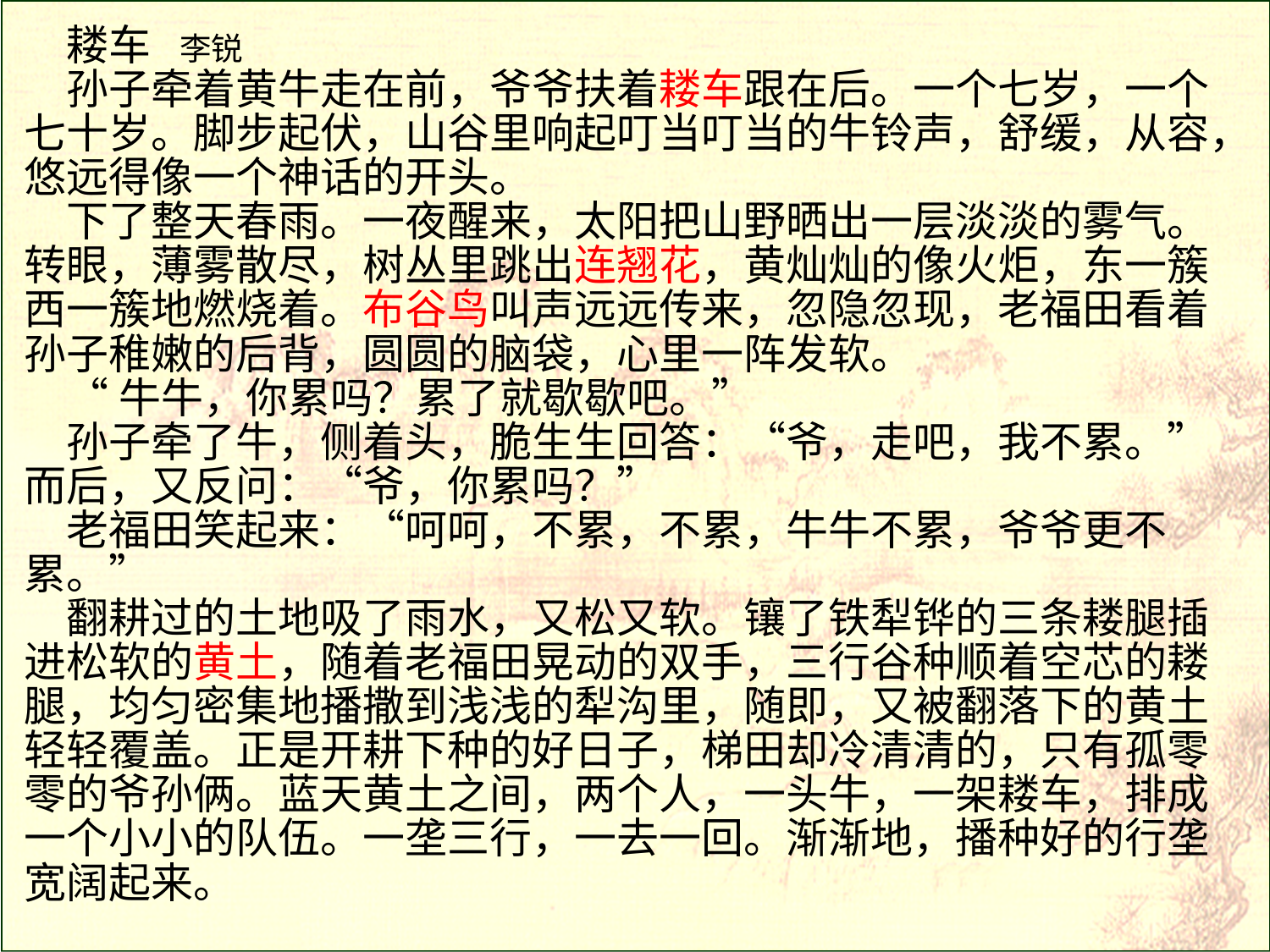

耧车   李锐
孙子牵着黄牛走在前，爷爷扶着耧车跟在后。一个七岁，一个七十岁。脚步起伏，山谷里响起叮当叮当的牛铃声，舒缓，从容，悠远得像一个神话的开头。
下了整天春雨。一夜醒来，太阳把山野晒出一层淡淡的雾气。转眼，薄雾散尽，树丛里跳出连翘花，黄灿灿的像火炬，东一簇西一簇地燃烧着。布谷鸟叫声远远传来，忽隐忽现，老福田看着孙子稚嫩的后背，圆圆的脑袋，心里一阵发软。
“牛牛，你累吗？累了就歇歇吧。”
孙子牵了牛，侧着头，脆生生回答：“爷，走吧，我不累。”而后，又反问：“爷，你累吗？”
老福田笑起来：“呵呵，不累，不累，牛牛不累，爷爷更不累。”
翻耕过的土地吸了雨水，又松又软。镶了铁犁铧的三条耧腿插进松软的黄土，随着老福田晃动的双手，三行谷种顺着空芯的耧腿，均匀密集地播撒到浅浅的犁沟里，随即，又被翻落下的黄土轻轻覆盖。正是开耕下种的好日子，梯田却冷清清的，只有孤零零的爷孙俩。蓝天黄土之间，两个人，一头牛，一架耧车，排成一个小小的队伍。一垄三行，一去一回。渐渐地，播种好的行垄宽阔起来。